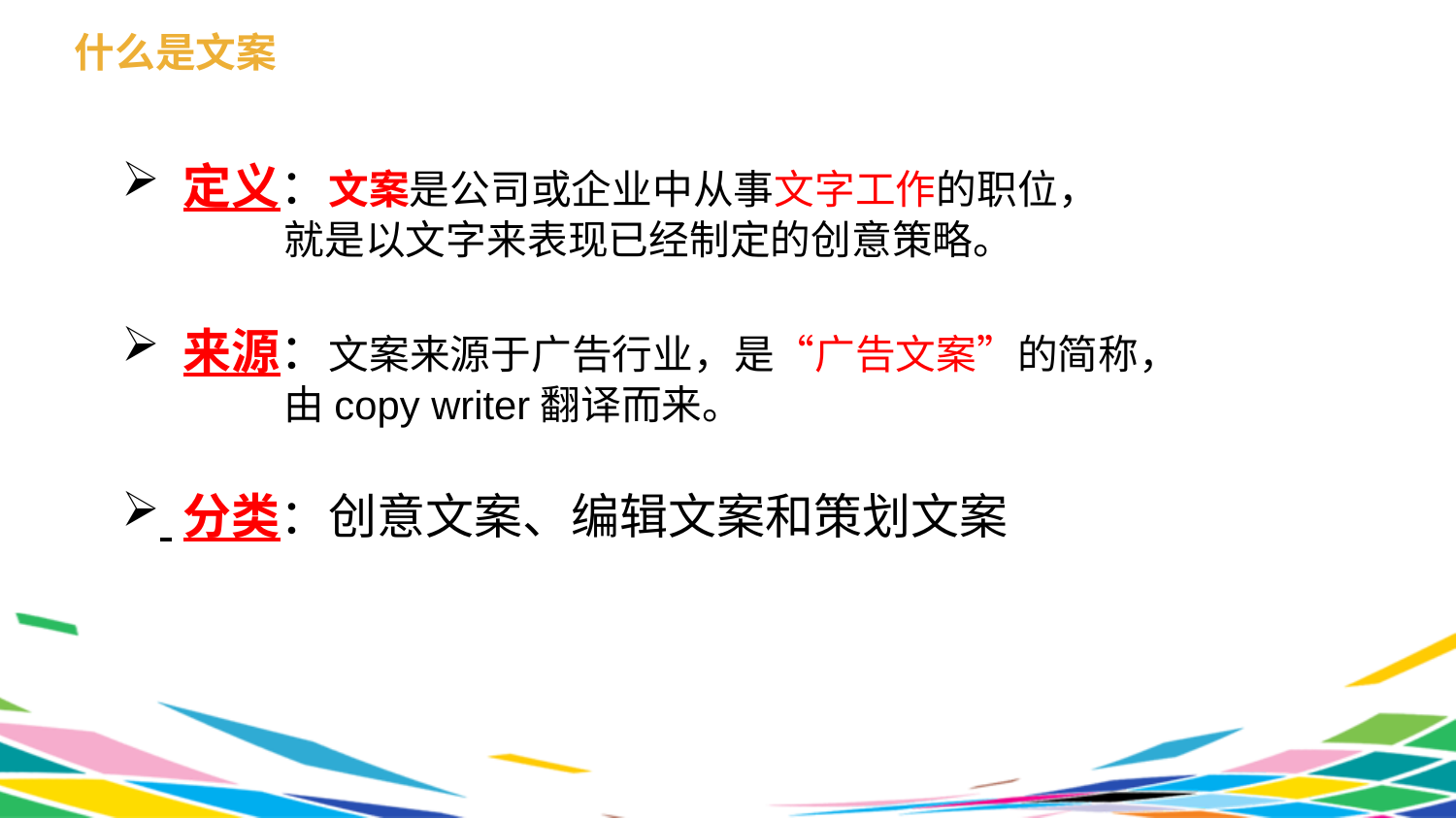

什么是文案
 定义：文案是公司或企业中从事文字工作的职位，
                 就是以文字来表现已经制定的创意策略。

 来源：文案来源于广告行业，是“广告文案”的简称，
                 由copy writer翻译而来。

 分类：创意文案、编辑文案和策划文案